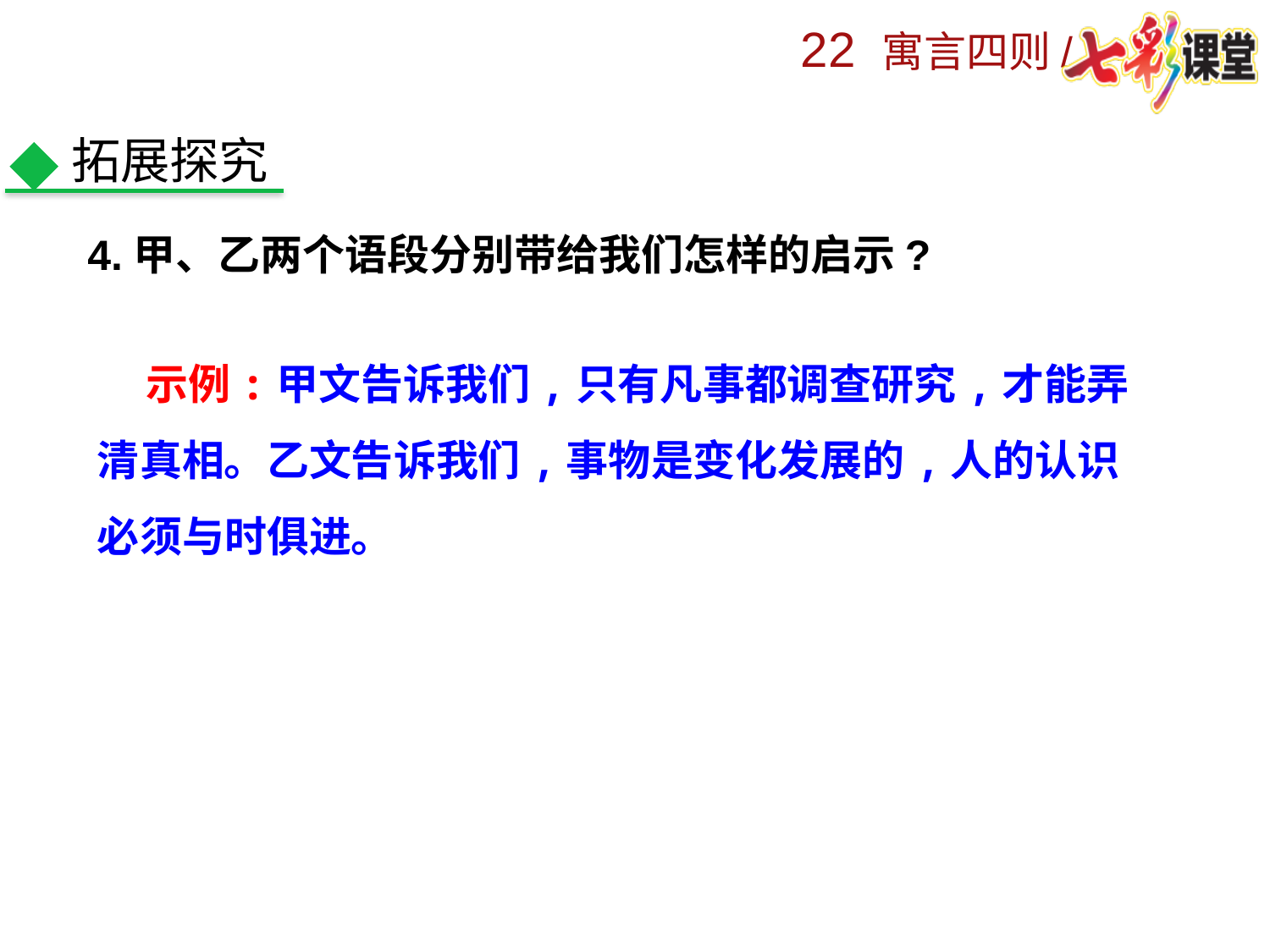

拓展探究

4.甲、乙两个语段分别带给我们怎样的启示?
    示例:甲文告诉我们,只有凡事都调查研究,才能弄清真相。乙文告诉我们,事物是变化发展的,人的认识必须与时俱进。